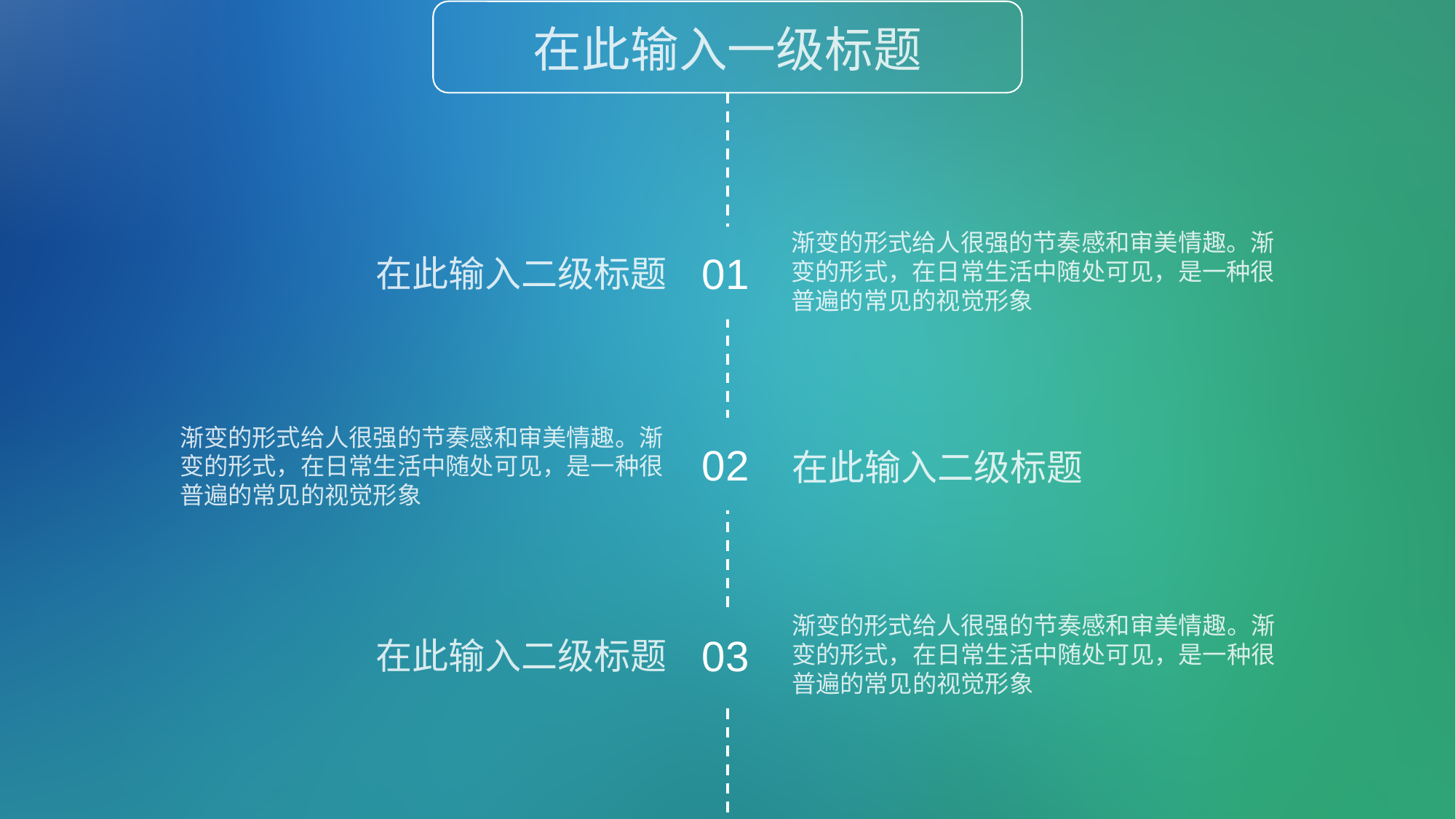

在此输入一级标题
渐变的形式给人很强的节奏感和审美情趣。渐变的形式，在日常生活中随处可见，是一种很普遍的常见的视觉形象
01
在此输入二级标题
渐变的形式给人很强的节奏感和审美情趣。渐变的形式，在日常生活中随处可见，是一种很普遍的常见的视觉形象
02
在此输入二级标题
渐变的形式给人很强的节奏感和审美情趣。渐变的形式，在日常生活中随处可见，是一种很普遍的常见的视觉形象
03
在此输入二级标题